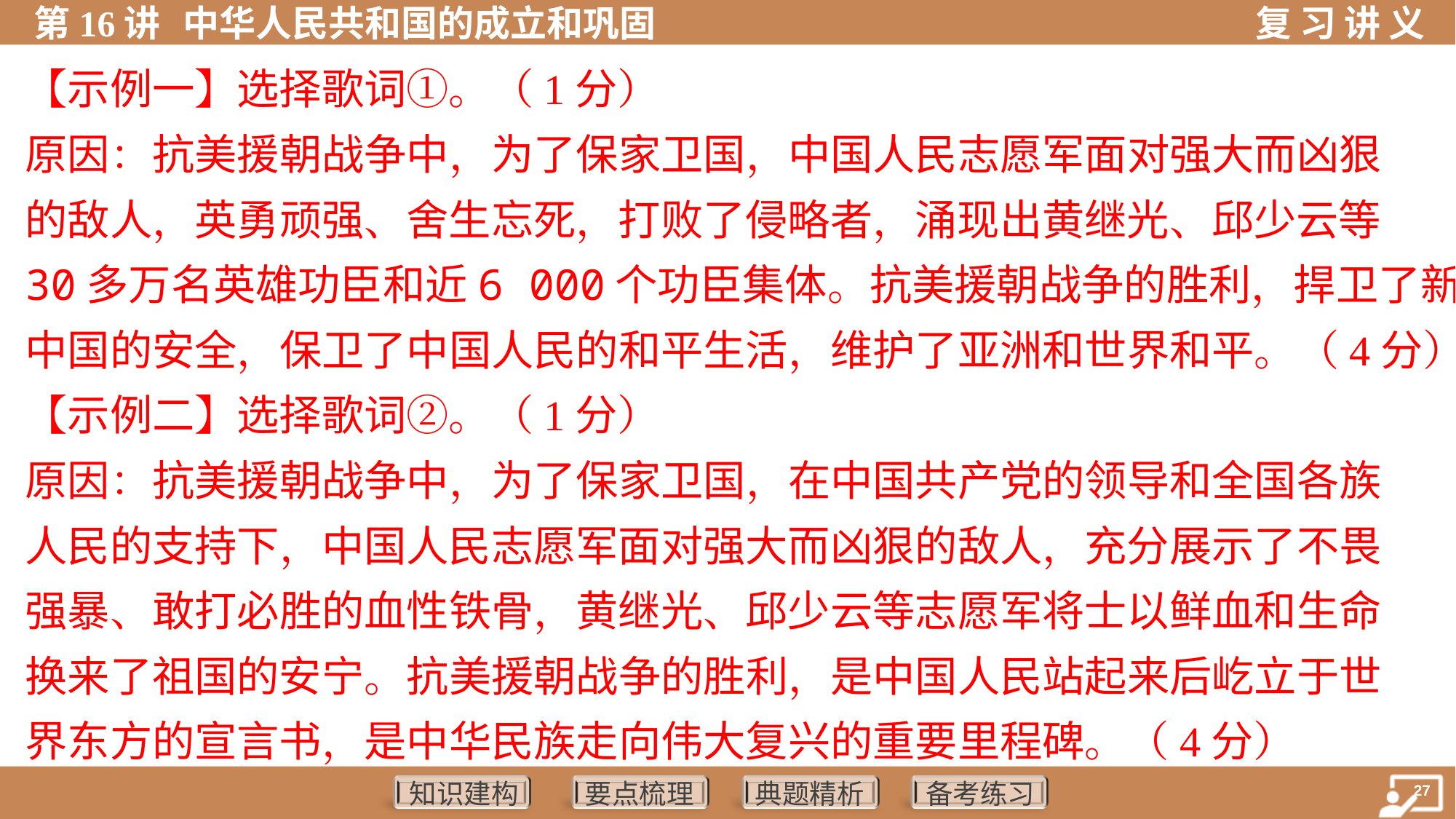

【示例一】选择歌词①。（1分）
原因：抗美援朝战争中，为了保家卫国，中国人民志愿军面对强大而凶狠
的敌人，英勇顽强、舍生忘死，打败了侵略者，涌现出黄继光、邱少云等
30多万名英雄功臣和近6 000个功臣集体。抗美援朝战争的胜利，捍卫了新
中国的安全，保卫了中国人民的和平生活，维护了亚洲和世界和平。（4分）
【示例二】选择歌词②。（1分）
原因：抗美援朝战争中，为了保家卫国，在中国共产党的领导和全国各族
人民的支持下，中国人民志愿军面对强大而凶狠的敌人，充分展示了不畏
强暴、敢打必胜的血性铁骨，黄继光、邱少云等志愿军将士以鲜血和生命
换来了祖国的安宁。抗美援朝战争的胜利，是中国人民站起来后屹立于世
界东方的宣言书，是中华民族走向伟大复兴的重要里程碑。（4分）